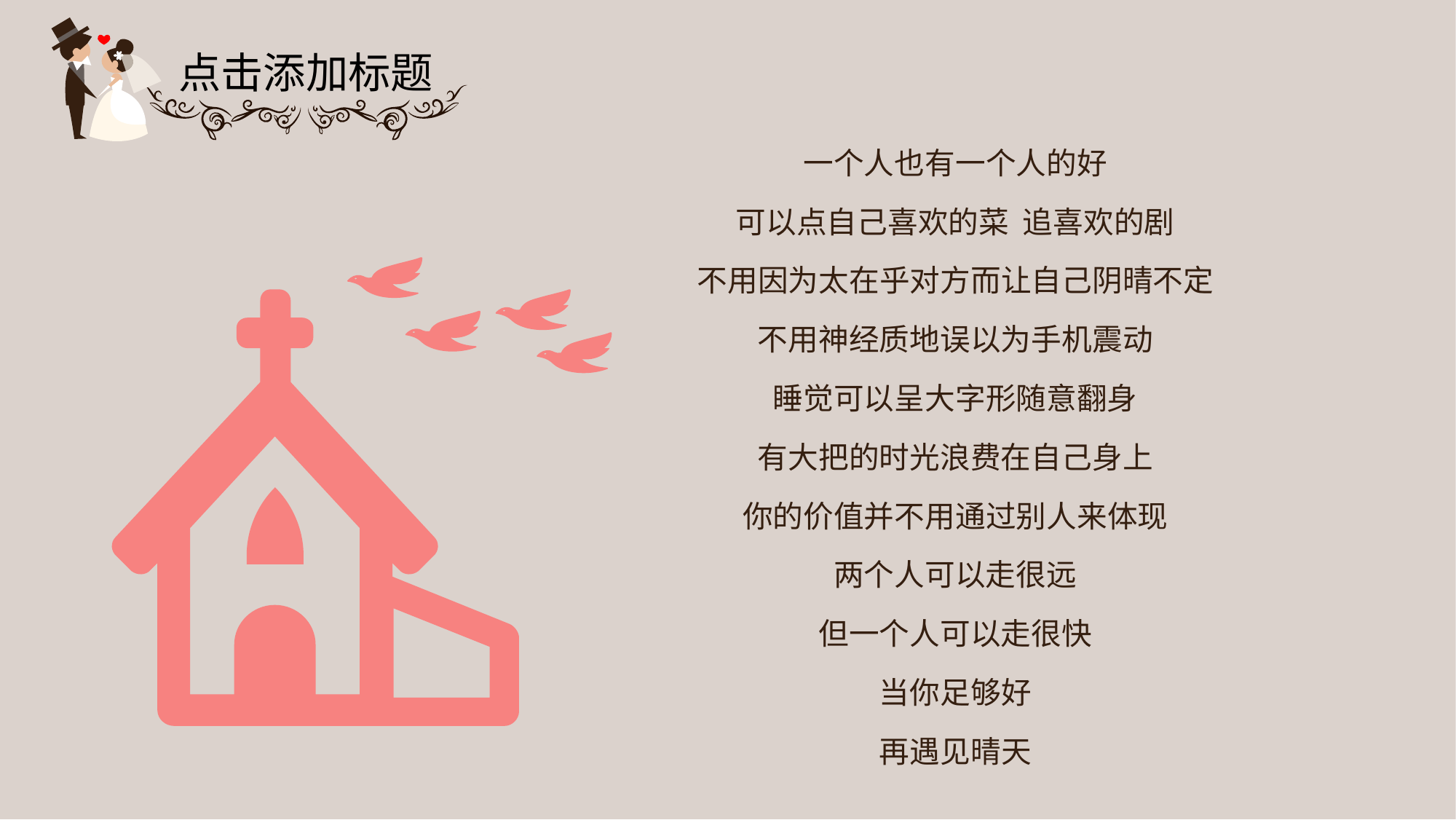

点击添加标题

一个人也有一个人的好
可以点自己喜欢的菜  追喜欢的剧
不用因为太在乎对方而让自己阴晴不定

不用神经质地误以为手机震动
睡觉可以呈大字形随意翻身
有大把的时光浪费在自己身上
你的价值并不用通过别人来体现
两个人可以走很远
但一个人可以走很快
当你足够好
再遇见晴天